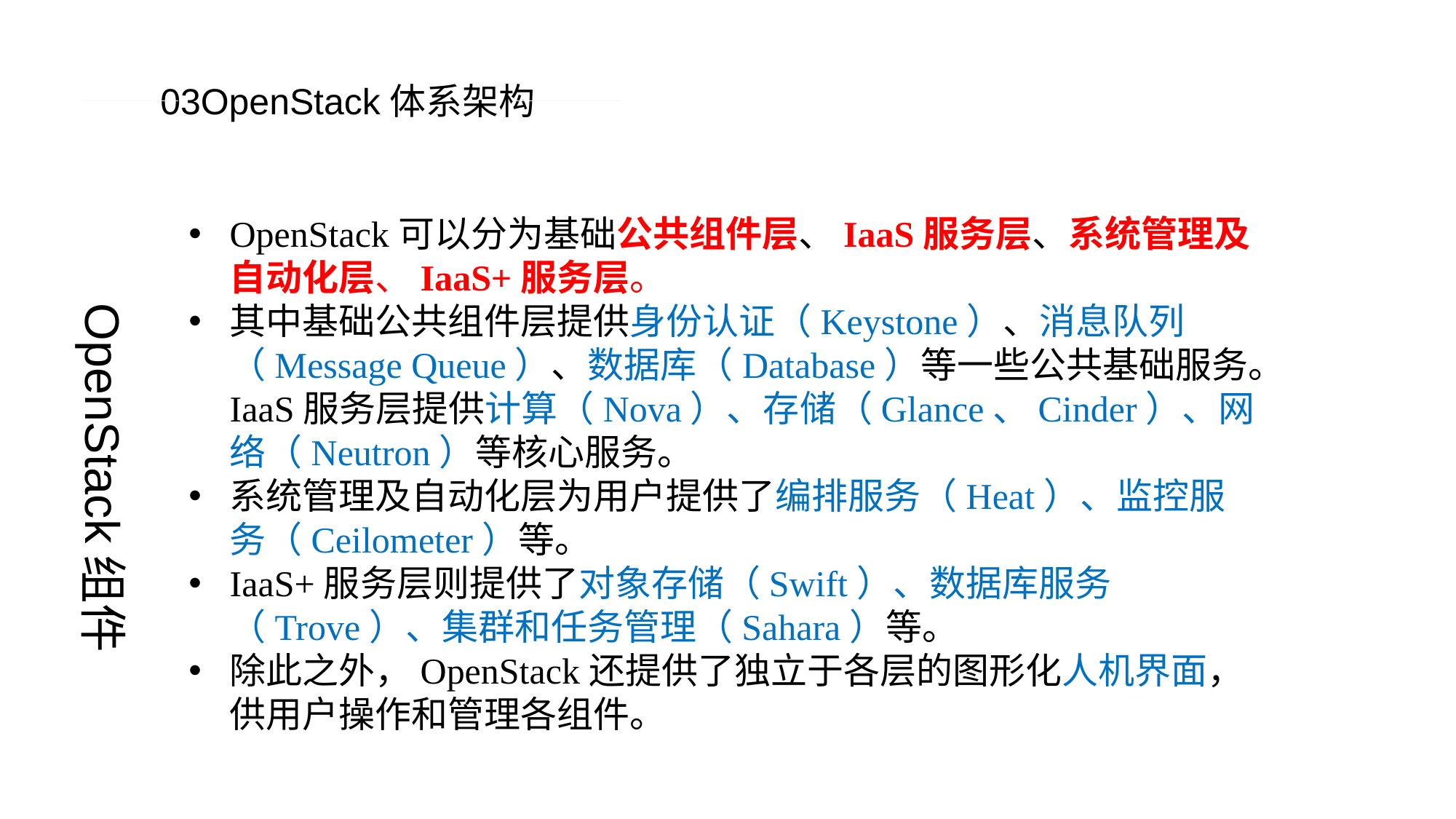

03OpenStack体系架构
OpenStack可以分为基础公共组件层、IaaS服务层、系统管理及自动化层、IaaS+服务层。
其中基础公共组件层提供身份认证（Keystone）、消息队列（Message Queue）、数据库（Database）等一些公共基础服务。IaaS服务层提供计算（Nova）、存储（Glance、Cinder）、网络（Neutron）等核心服务。
系统管理及自动化层为用户提供了编排服务（Heat）、监控服务（Ceilometer）等。
IaaS+服务层则提供了对象存储（Swift）、数据库服务（Trove）、集群和任务管理（Sahara）等。
除此之外，OpenStack还提供了独立于各层的图形化人机界面，供用户操作和管理各组件。
OpenStack组件
PPT模板 http://www.1ppt.com/moban/